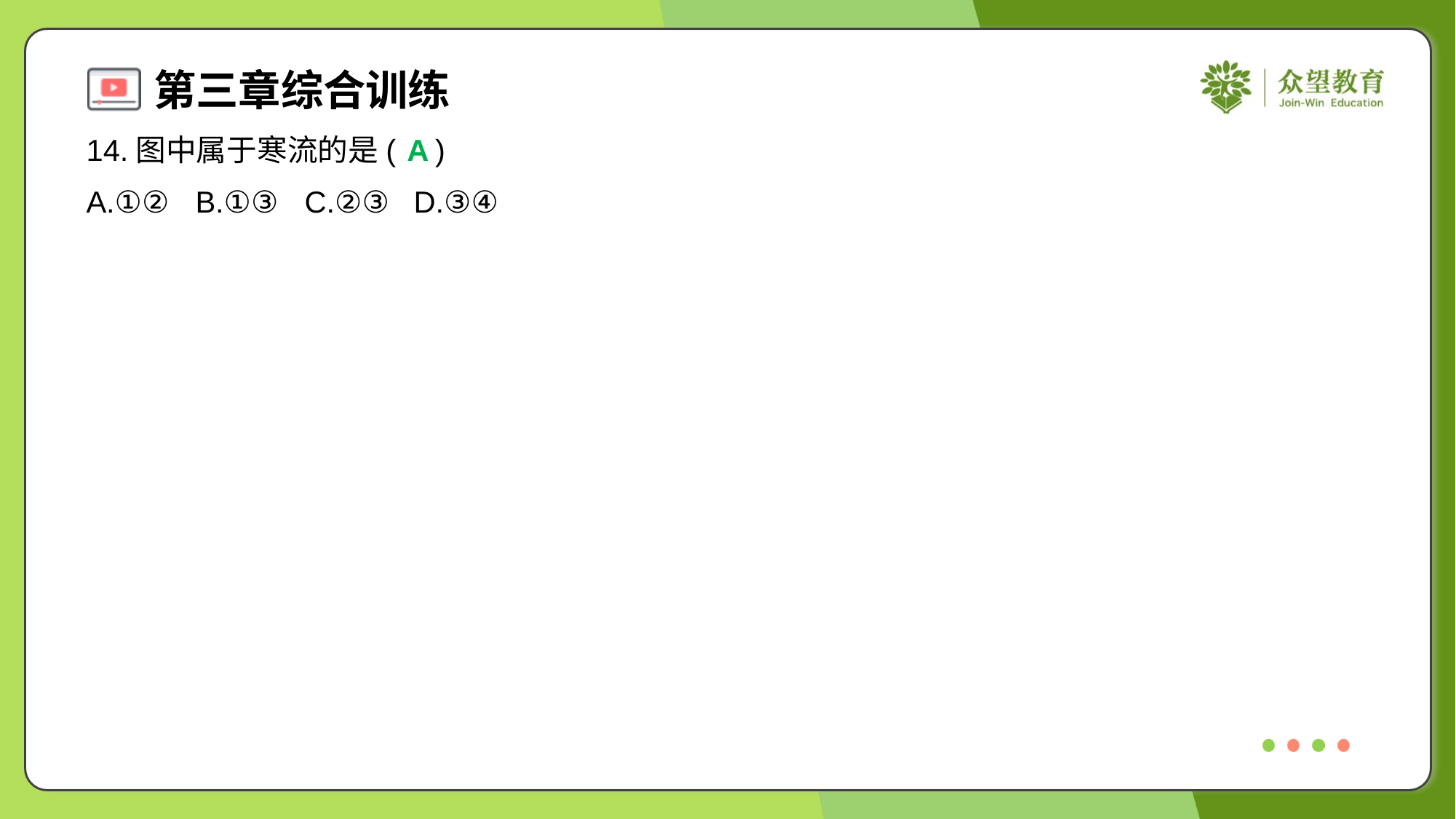

14.图中属于寒流的是(     )
A
A.①②	B.①③	C.②③	D.③④